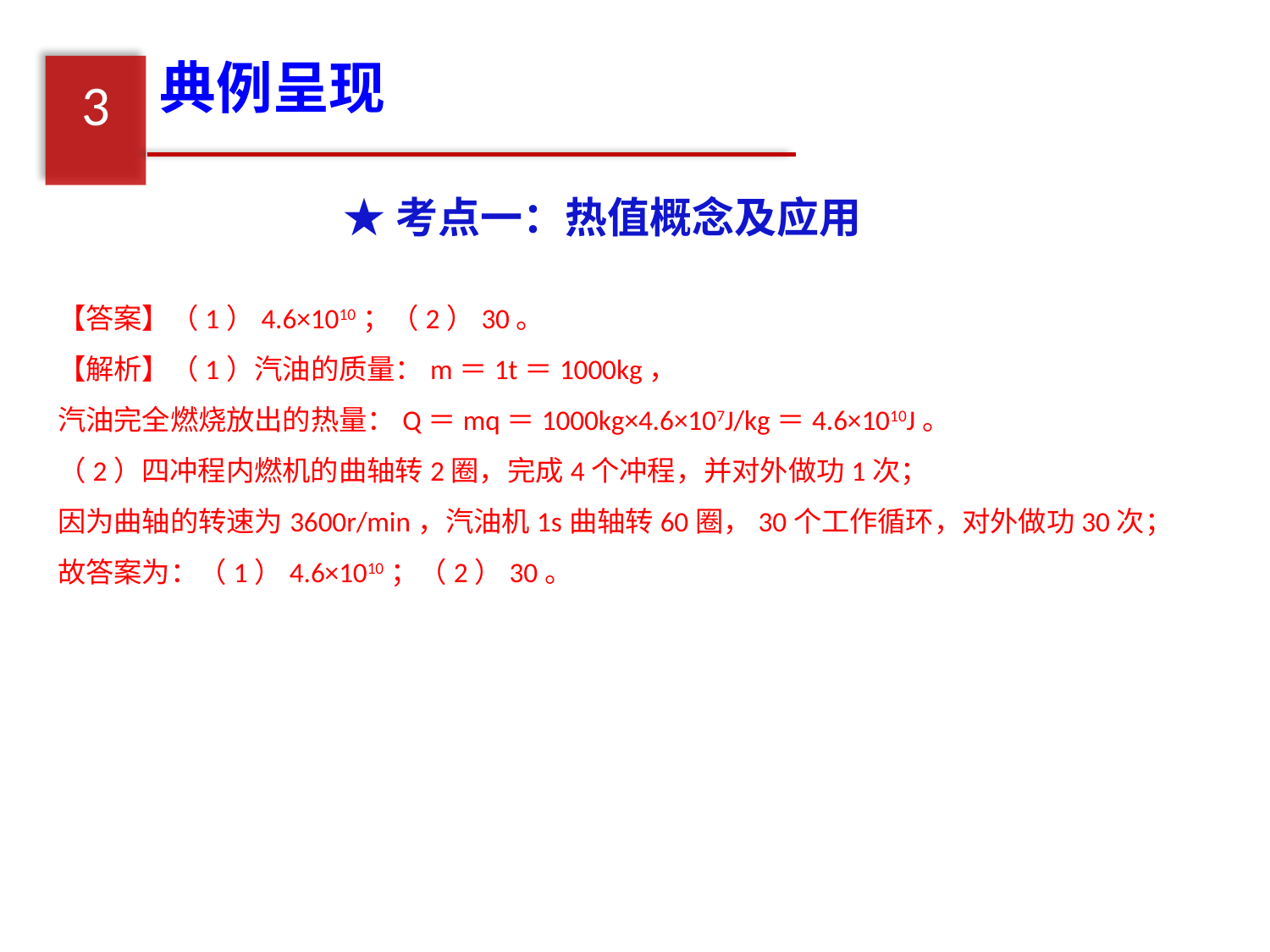

典例呈现

3
★考点一：热值概念及应用
【答案】（1）4.6×1010；（2）30。
【解析】（1）汽油的质量：m＝1t＝1000kg，
汽油完全燃烧放出的热量：Q＝mq＝1000kg×4.6×107J/kg＝4.6×1010J。
（2）四冲程内燃机的曲轴转2圈，完成4个冲程，并对外做功1次；
因为曲轴的转速为3600r/min，汽油机1s曲轴转60圈，30个工作循环，对外做功30次；
故答案为：（1）4.6×1010；（2）30。